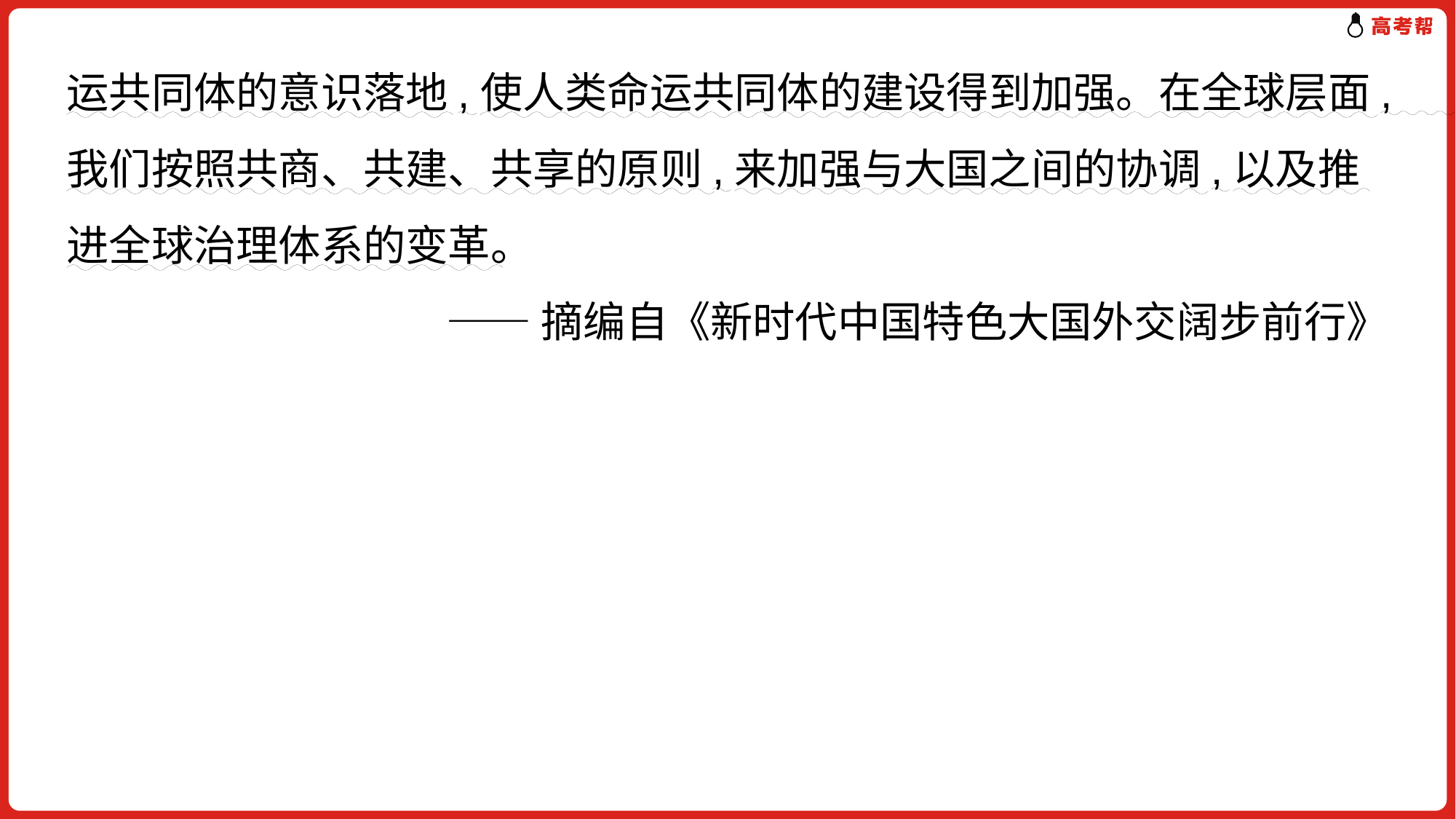

运共同体的意识落地,使人类命运共同体的建设得到加强。在全球层面,我们按照共商、共建、共享的原则,来加强与大国之间的协调,以及推进全球治理体系的变革。
——摘编自《新时代中国特色大国外交阔步前行》